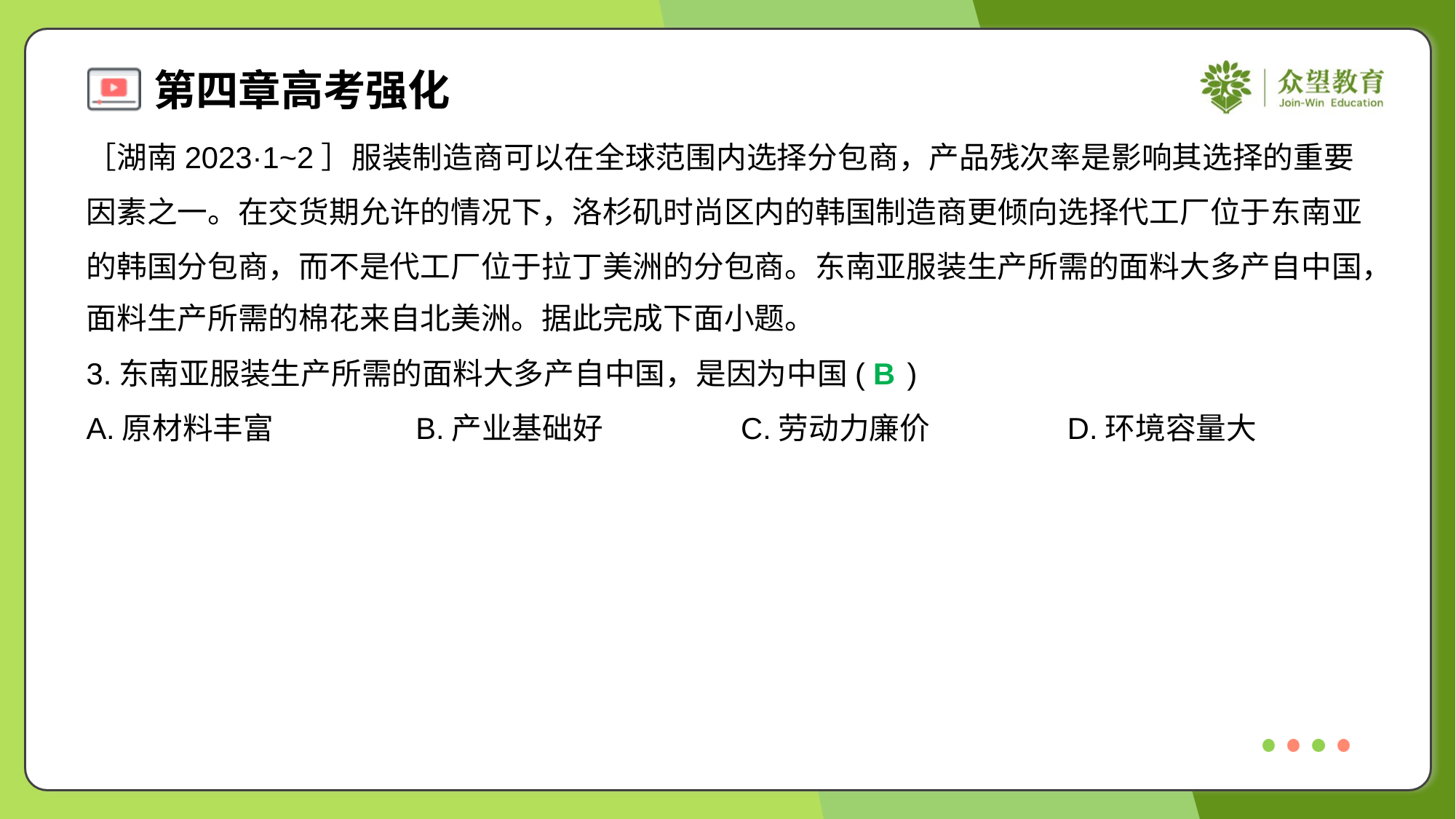

［湖南2023·1~2］服装制造商可以在全球范围内选择分包商，产品残次率是影响其选择的重要
因素之一。在交货期允许的情况下，洛杉矶时尚区内的韩国制造商更倾向选择代工厂位于东南亚
的韩国分包商，而不是代工厂位于拉丁美洲的分包商。东南亚服装生产所需的面料大多产自中国，
面料生产所需的棉花来自北美洲。据此完成下面小题。
3.东南亚服装生产所需的面料大多产自中国，是因为中国(     )
B
A.原材料丰富	B.产业基础好	C.劳动力廉价	D.环境容量大